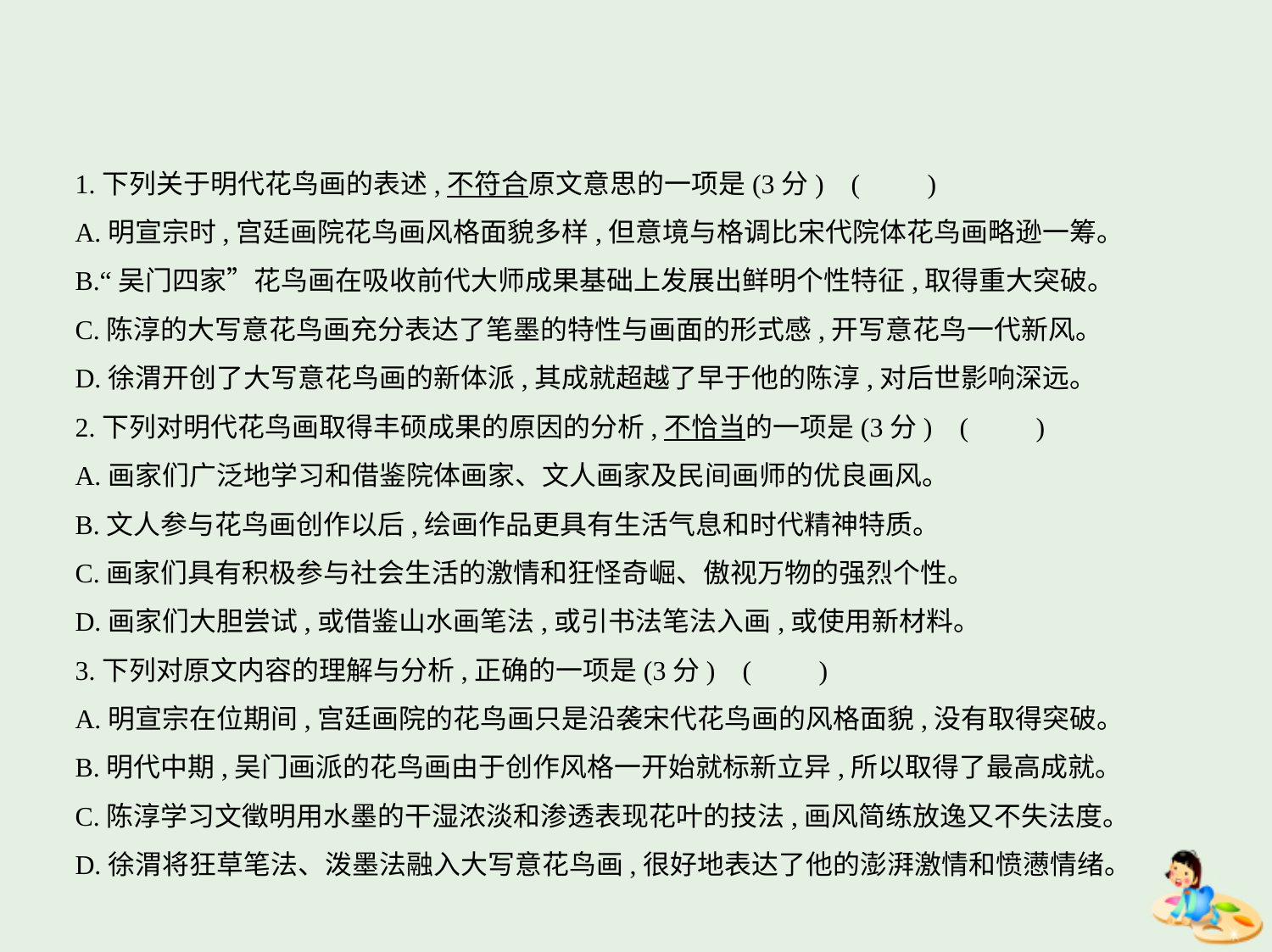

1.下列关于明代花鸟画的表述,不符合原文意思的一项是(3分) (　　)
A.明宣宗时,宫廷画院花鸟画风格面貌多样,但意境与格调比宋代院体花鸟画略逊一筹。
B.“吴门四家”花鸟画在吸收前代大师成果基础上发展出鲜明个性特征,取得重大突破。
C.陈淳的大写意花鸟画充分表达了笔墨的特性与画面的形式感,开写意花鸟一代新风。
D.徐渭开创了大写意花鸟画的新体派,其成就超越了早于他的陈淳,对后世影响深远。
2.下列对明代花鸟画取得丰硕成果的原因的分析,不恰当的一项是(3分) (　　)
A.画家们广泛地学习和借鉴院体画家、文人画家及民间画师的优良画风。
B.文人参与花鸟画创作以后,绘画作品更具有生活气息和时代精神特质。
C.画家们具有积极参与社会生活的激情和狂怪奇崛、傲视万物的强烈个性。
D.画家们大胆尝试,或借鉴山水画笔法,或引书法笔法入画,或使用新材料。
3.下列对原文内容的理解与分析,正确的一项是(3分) (　　)
A.明宣宗在位期间,宫廷画院的花鸟画只是沿袭宋代花鸟画的风格面貌,没有取得突破。
B.明代中期,吴门画派的花鸟画由于创作风格一开始就标新立异,所以取得了最高成就。
C.陈淳学习文徵明用水墨的干湿浓淡和渗透表现花叶的技法,画风简练放逸又不失法度。
D.徐渭将狂草笔法、泼墨法融入大写意花鸟画,很好地表达了他的澎湃激情和愤懑情绪。